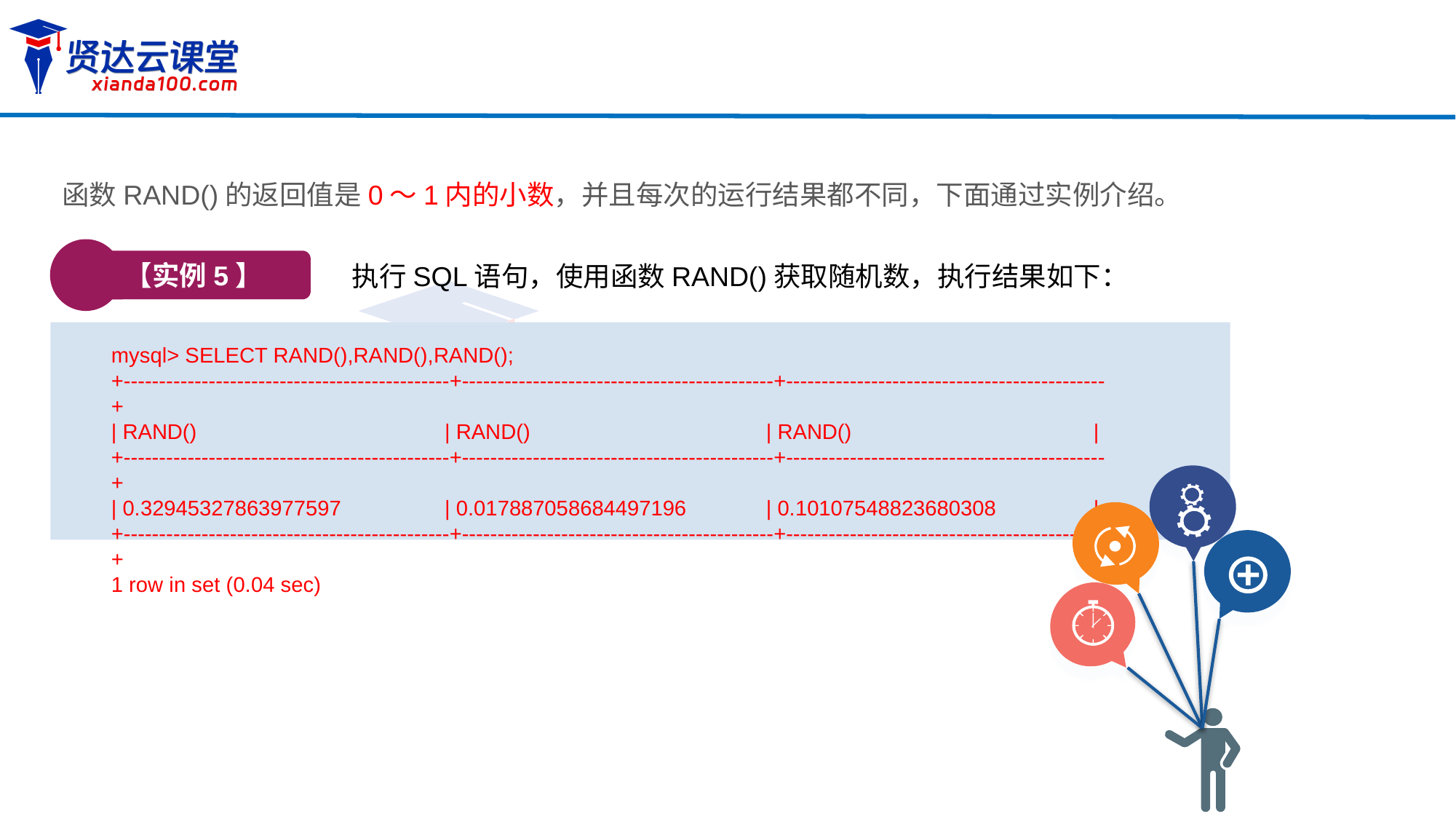

函数RAND()的返回值是0～1内的小数，并且每次的运行结果都不同，下面通过实例介绍。

【实例5】
执行SQL语句，使用函数RAND()获取随机数，执行结果如下：

mysql> SELECT RAND(),RAND(),RAND();
+----------------------------------------------+--------------------------------------------+---------------------------------------------+
| RAND()             		 | RAND()            		| RAND()            		|
+----------------------------------------------+--------------------------------------------+---------------------------------------------+
| 0.32945327863977597 	 | 0.017887058684497196 	| 0.10107548823680308	|
+----------------------------------------------+--------------------------------------------+---------------------------------------------+
1 row in set (0.04 sec)